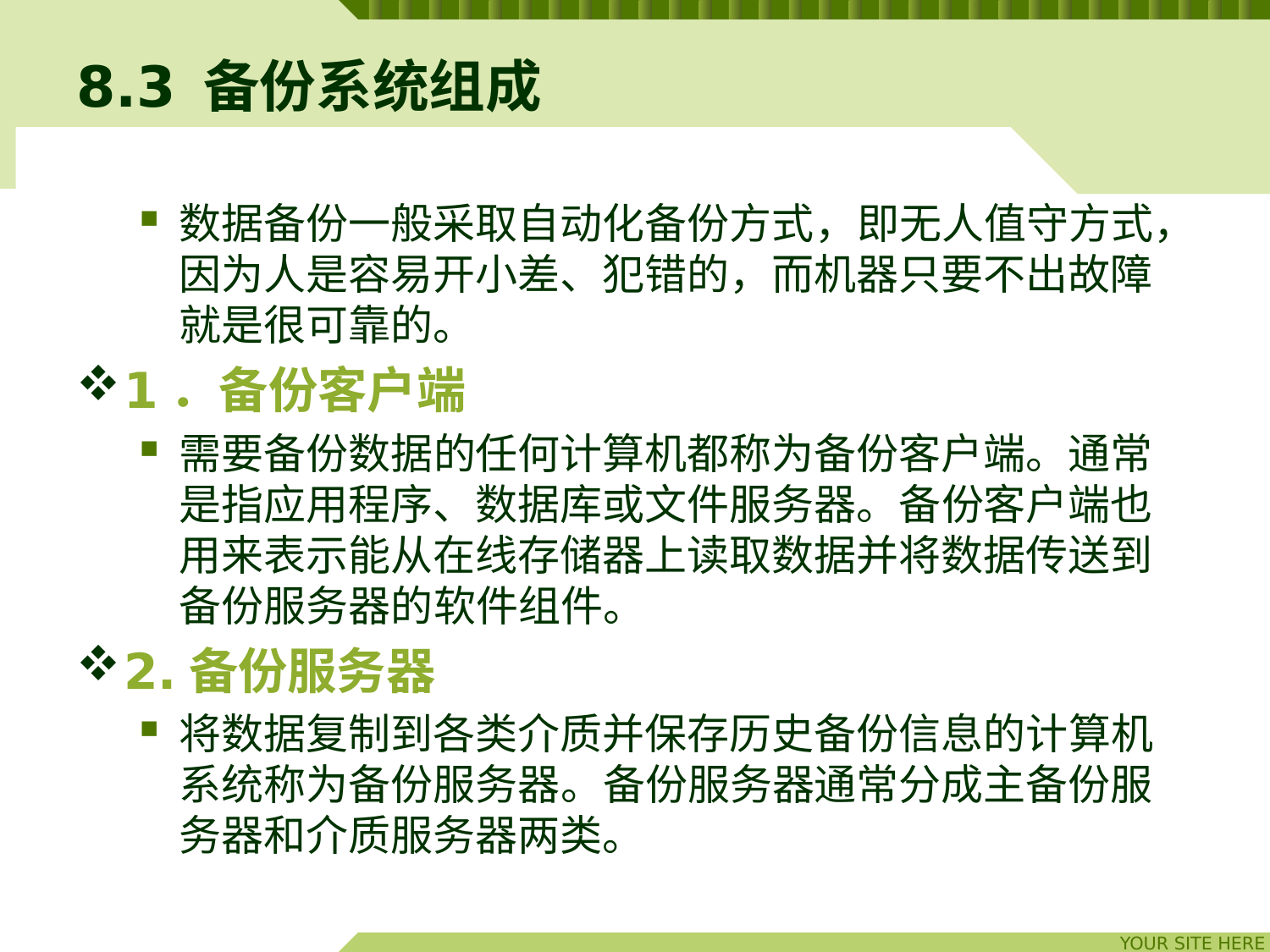

# 8.3	备份系统组成
数据备份一般采取自动化备份方式，即无人值守方式，因为人是容易开小差、犯错的，而机器只要不出故障就是很可靠的。
1．备份客户端
需要备份数据的任何计算机都称为备份客户端。通常是指应用程序、数据库或文件服务器。备份客户端也用来表示能从在线存储器上读取数据并将数据传送到备份服务器的软件组件。
2.备份服务器
将数据复制到各类介质并保存历史备份信息的计算机系统称为备份服务器。备份服务器通常分成主备份服务器和介质服务器两类。